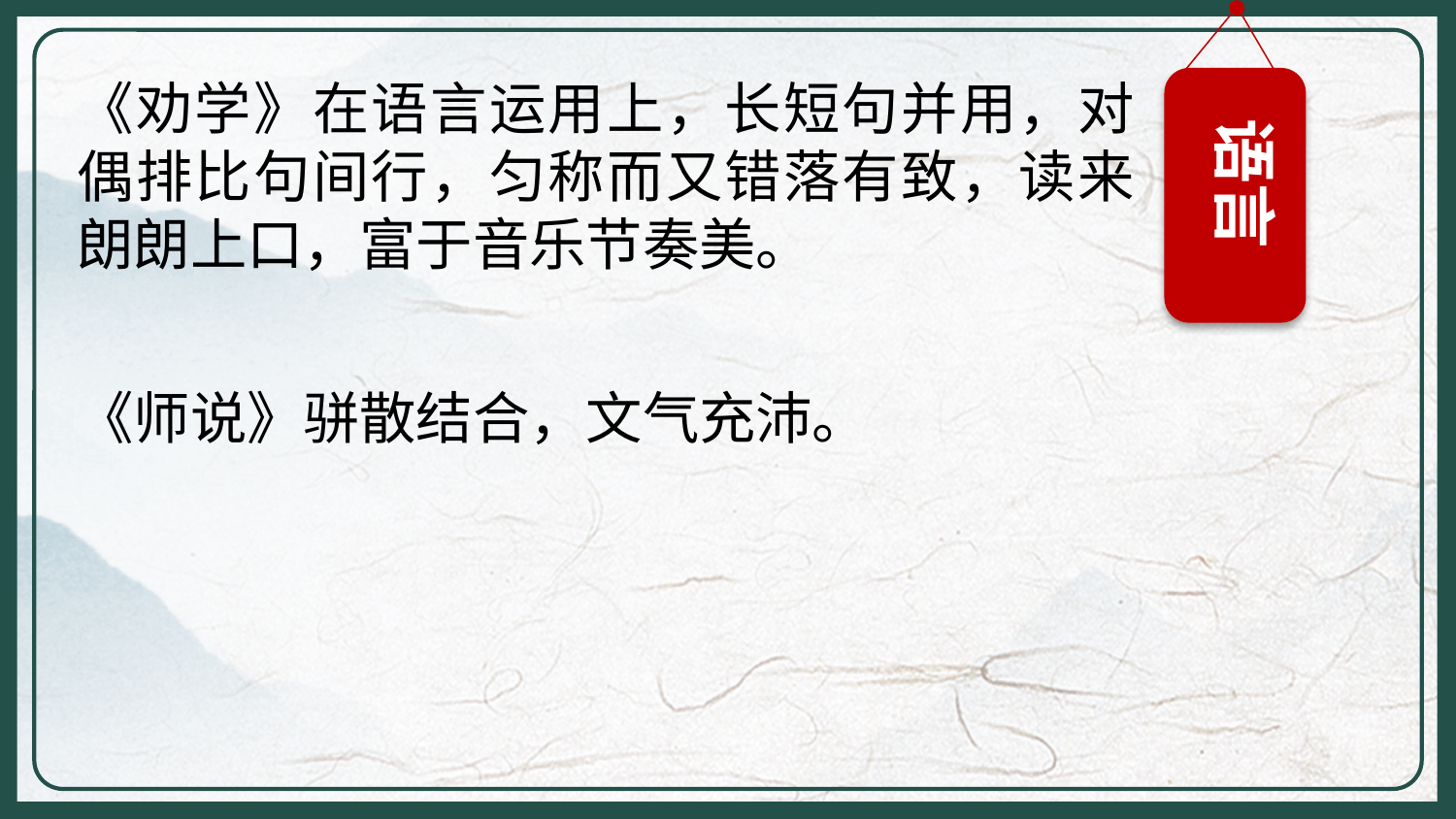

语言
《劝学》在语言运用上，长短句并用，对偶排比句间行，匀称而又错落有致，读来朗朗上口，富于音乐节奏美。
《师说》骈散结合，文气充沛。